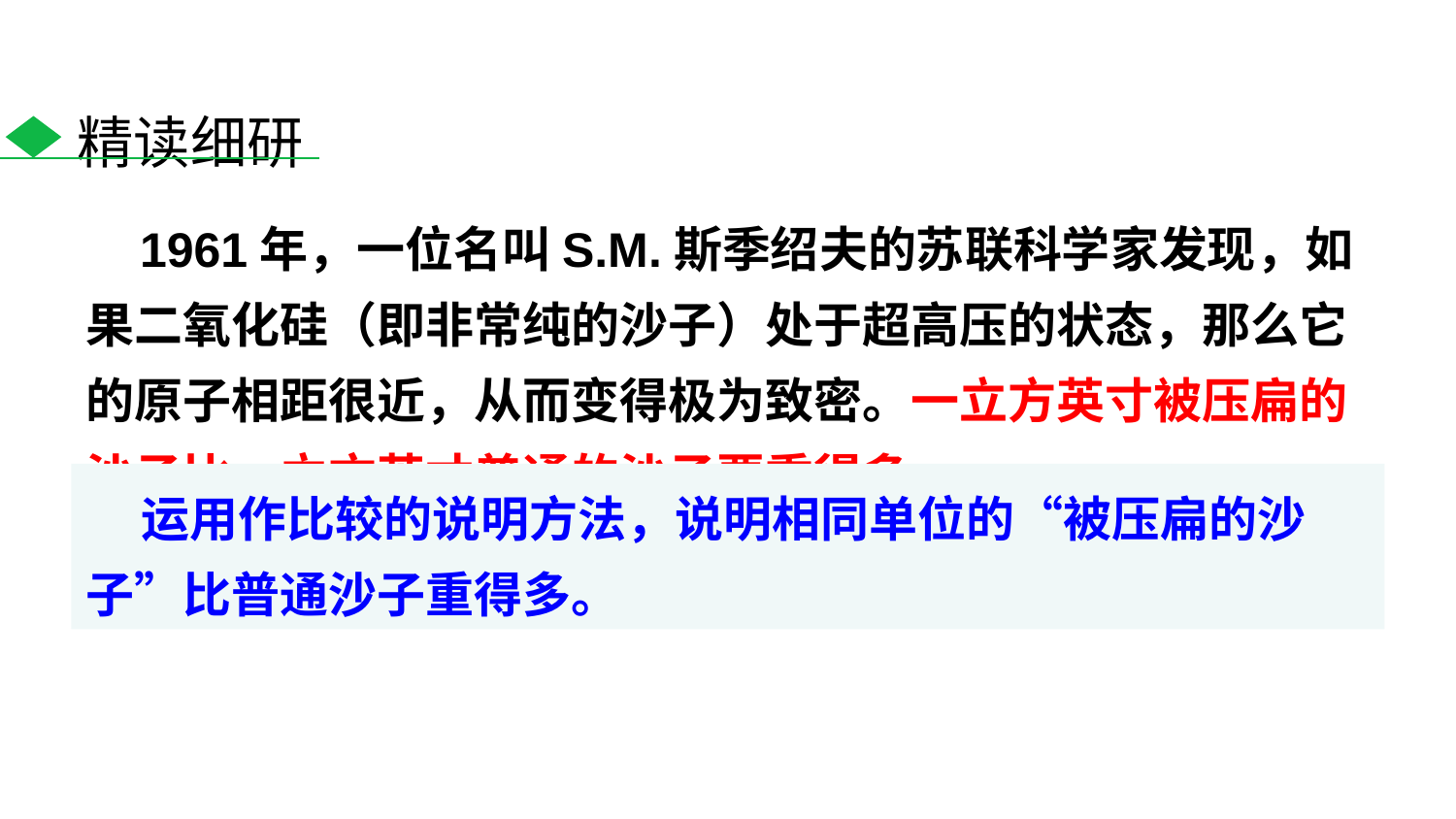

精读细研

    1961年，一位名叫S.M.斯季绍夫的苏联科学家发现，如果二氧化硅（即非常纯的沙子）处于超高压的状态，那么它的原子相距很近，从而变得极为致密。一立方英寸被压扁的沙子比一立方英寸普通的沙子要重得多。
    运用作比较的说明方法，说明相同单位的“被压扁的沙子”比普通沙子重得多。